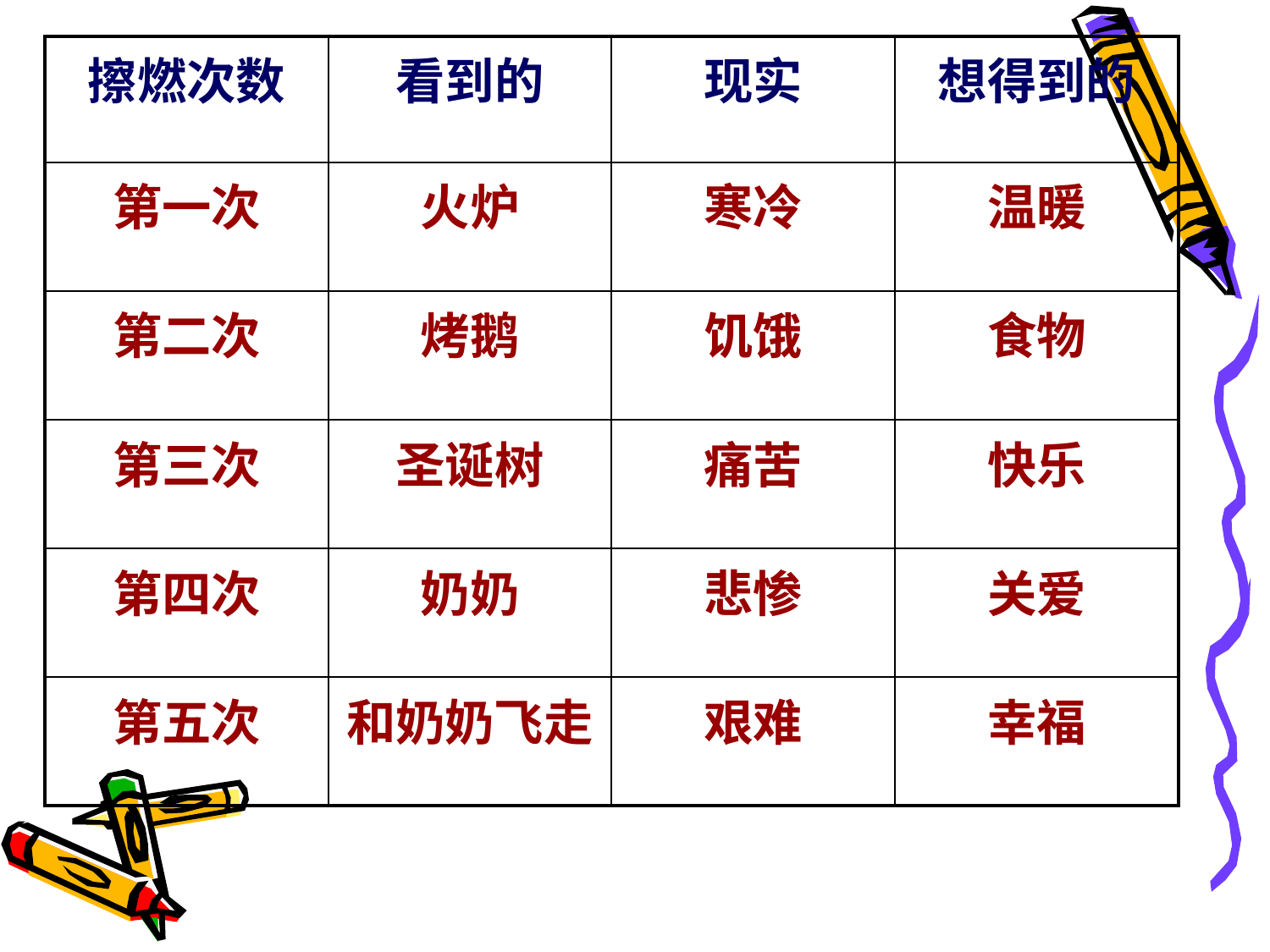

| 擦燃次数 | 看到的 | 现实 | 想得到的 |
| --- | --- | --- | --- |
| 第一次 | 火炉 | 寒冷 | 温暖 |
| 第二次 | 烤鹅 | 饥饿 | 食物 |
| 第三次 | 圣诞树 | 痛苦 | 快乐 |
| 第四次 | 奶奶 | 悲惨 | 关爱 |
| 第五次 | 和奶奶飞走 | 艰难 | 幸福 |